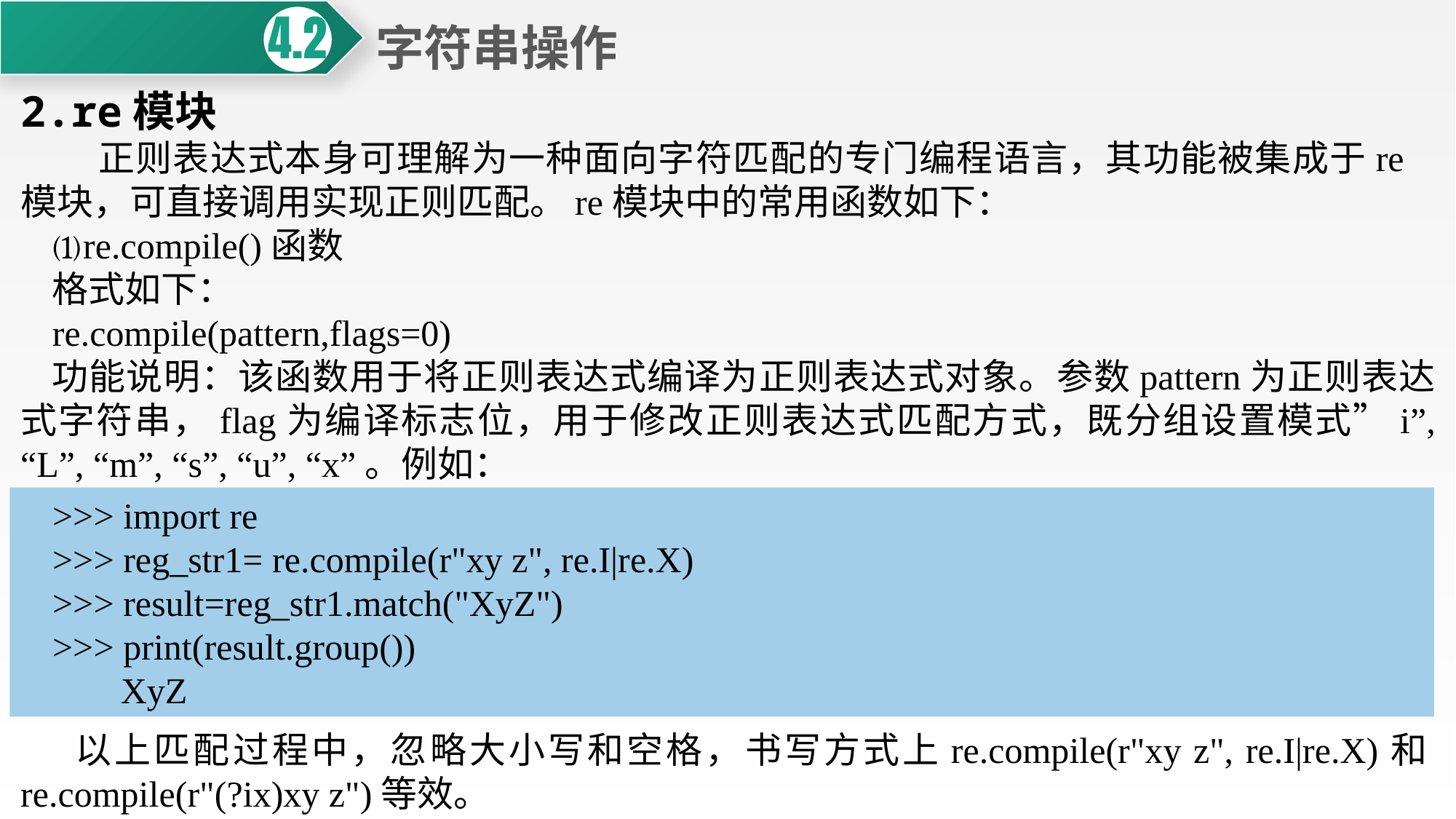

字符串操作

4.2
2.re模块
    正则表达式本身可理解为一种面向字符匹配的专门编程语言，其功能被集成于re模块，可直接调用实现正则匹配。re模块中的常用函数如下：
⑴re.compile()函数
格式如下：
re.compile(pattern,flags=0)
功能说明：该函数用于将正则表达式编译为正则表达式对象。参数pattern为正则表达式字符串，flag为编译标志位，用于修改正则表达式匹配方式，既分组设置模式”i”, “L”, “m”, “s”, “u”, “x”。例如：

>>> import re
>>> reg_str1= re.compile(r"xy z", re.I|re.X)
>>> result=reg_str1.match("XyZ")
>>> print(result.group())
    XyZ
 以上匹配过程中，忽略大小写和空格，书写方式上re.compile(r"xy z", re.I|re.X)和re.compile(r"(?ix)xy z")等效。